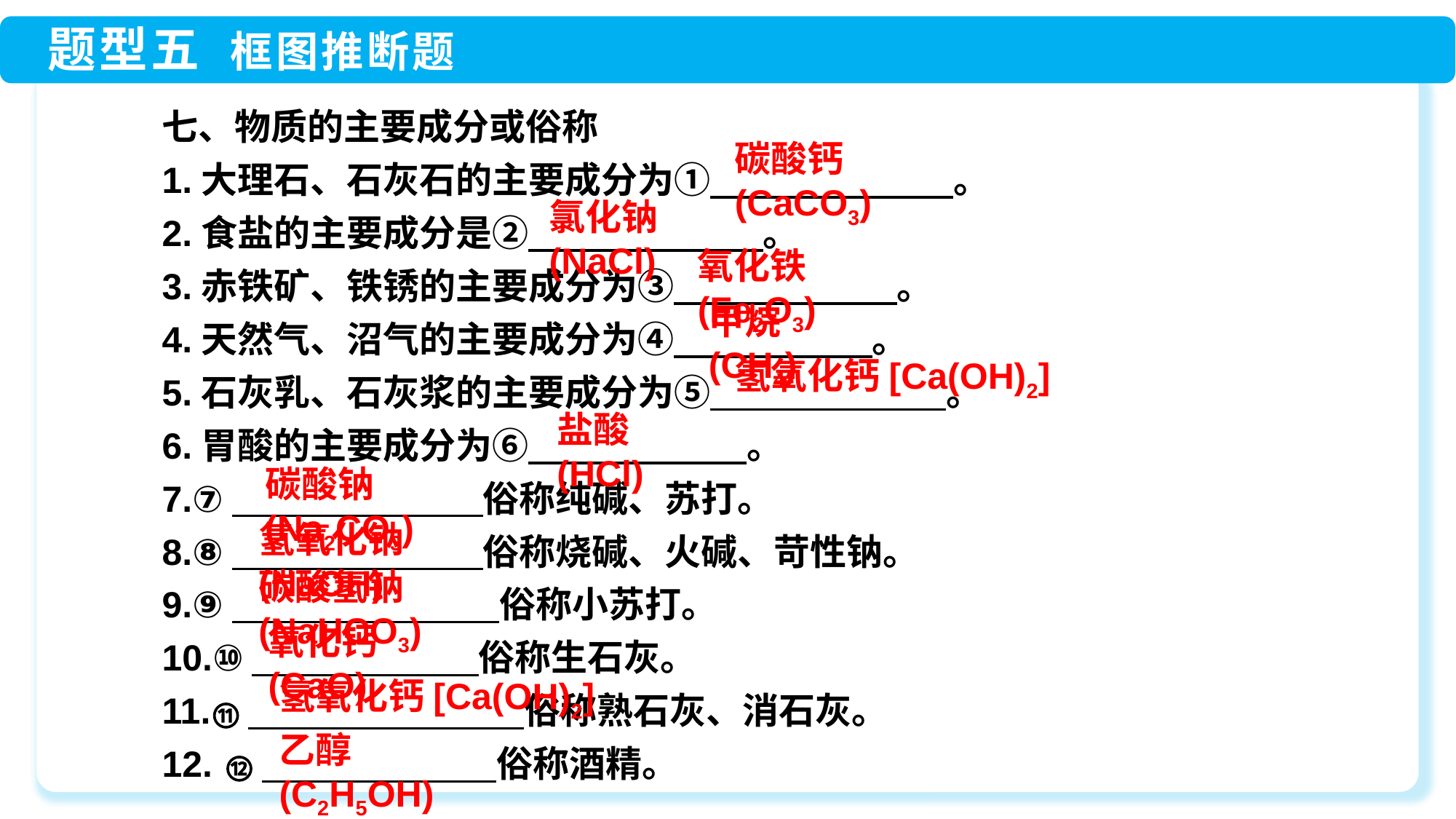

七、物质的主要成分或俗称
1.大理石、石灰石的主要成分为①　　　　　　   。
2.食盐的主要成分是②　　　　　　  。
3.赤铁矿、铁锈的主要成分为③　　　　　     。
4.天然气、沼气的主要成分为④　　　　　  。
5.石灰乳、石灰浆的主要成分为⑤　　　　           。
6.胃酸的主要成分为⑥　　　　　　。
7.⑦　　　　　　    俗称纯碱、苏打。
8.⑧　　　　　　    俗称烧碱、火碱、苛性钠。
9.⑨　　　　　　      俗称小苏打。
10.⑩　　　　　　 俗称生石灰。
11.⑪　　　　　　       俗称熟石灰、消石灰。
12. ⑫　　　　　　  俗称酒精。
碳酸钙(CaCO3)
氯化钠(NaCl)
氧化铁(Fe2O3)
甲烷(CH4)
氢氧化钙[Ca(OH)2]
盐酸(HCl)
碳酸钠(Na2CO3)
氢氧化钠(NaOH)
碳酸氢钠(NaHCO3)
氧化钙(CaO)
氢氧化钙[Ca(OH)2]
乙醇(C2H5OH)